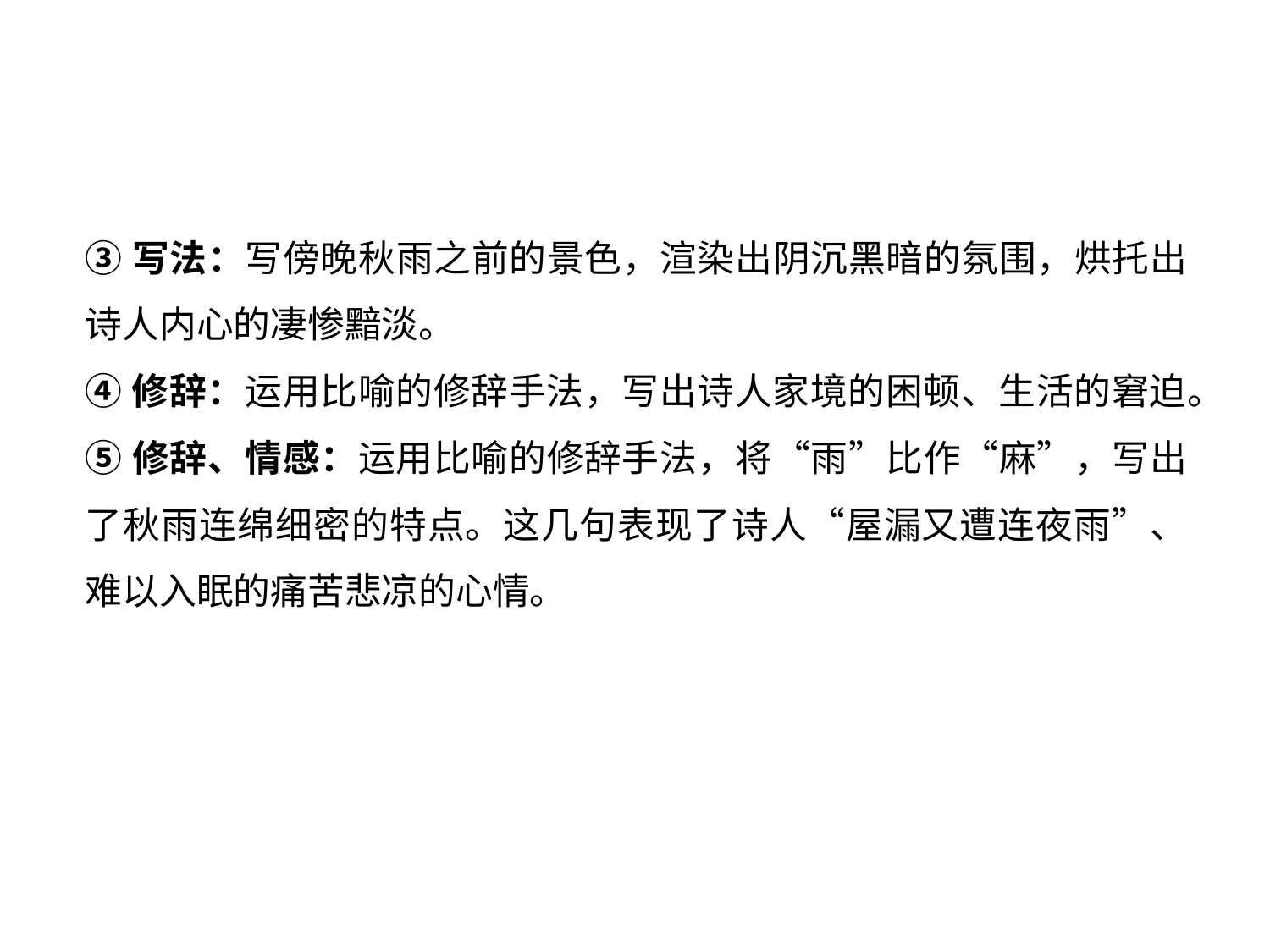

③写法：写傍晚秋雨之前的景色，渲染出阴沉黑暗的氛围，烘托出诗人内心的凄惨黯淡。
④修辞：运用比喻的修辞手法，写出诗人家境的困顿、生活的窘迫。
⑤修辞、情感：运用比喻的修辞手法，将“雨”比作“麻”，写出了秋雨连绵细密的特点。这几句表现了诗人“屋漏又遭连夜雨”、难以入眠的痛苦悲凉的心情。